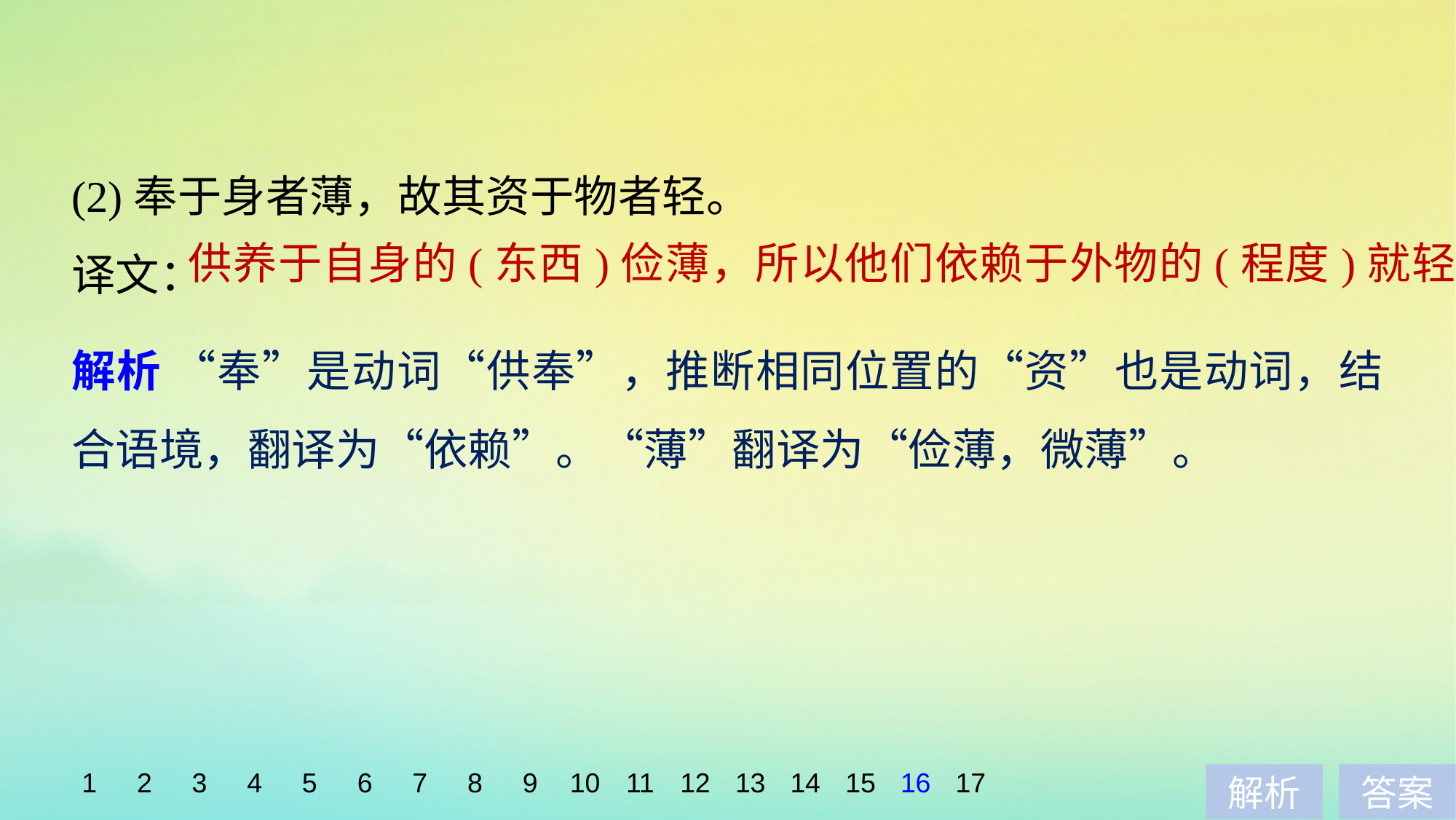

(2)奉于身者薄，故其资于物者轻。
译文：
供养于自身的(东西)俭薄，所以他们依赖于外物的(程度)就轻微。
解析 “奉”是动词“供奉”，推断相同位置的“资”也是动词，结合语境，翻译为“依赖”。“薄”翻译为“俭薄，微薄”。
1
2
3
4
5
6
7
8
9
10
11
12
13
14
15
16
17
解析
答案